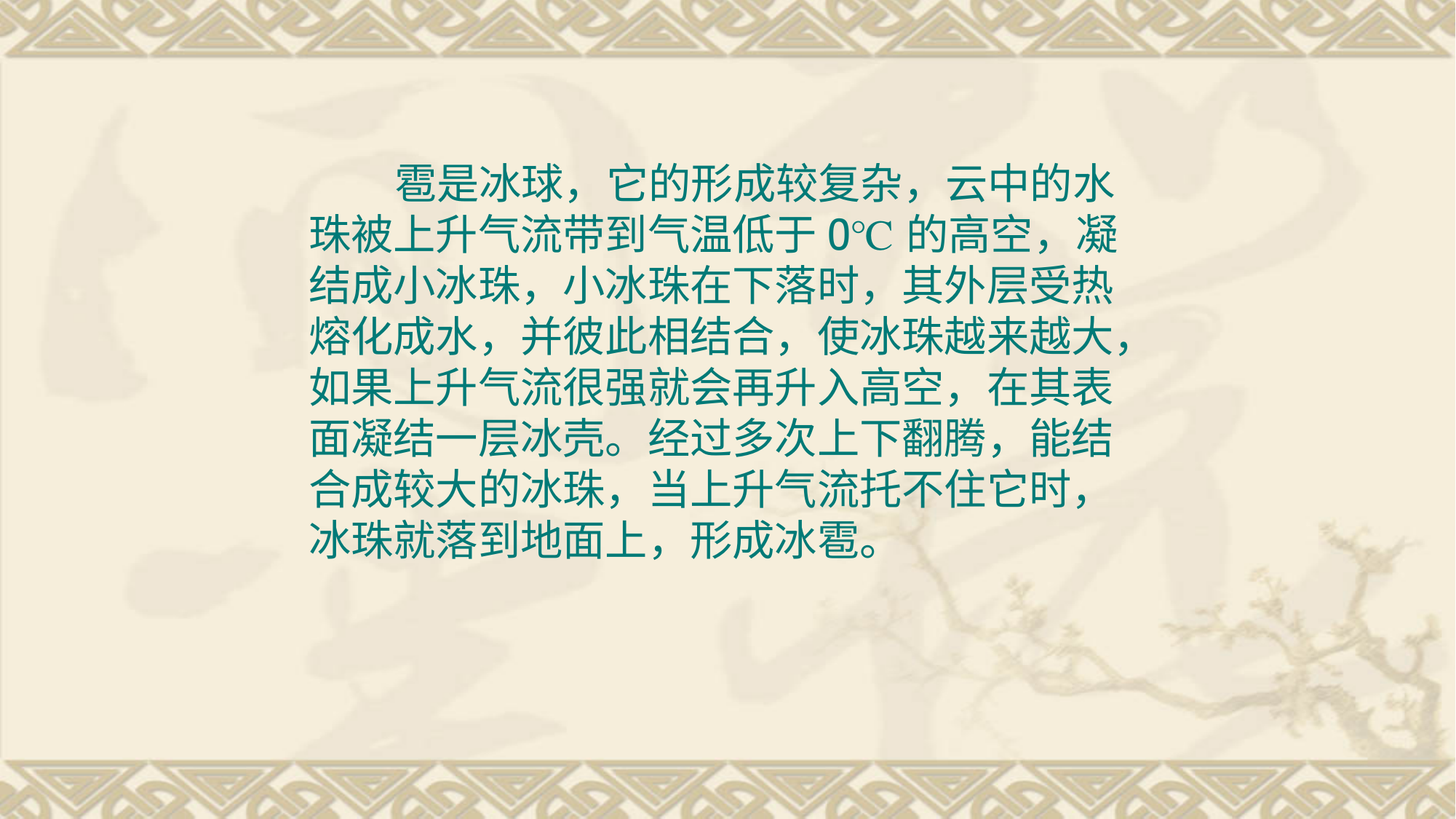

雹是冰球，它的形成较复杂，云中的水珠被上升气流带到气温低于0℃的高空，凝结成小冰珠，小冰珠在下落时，其外层受热熔化成水，并彼此相结合，使冰珠越来越大，如果上升气流很强就会再升入高空，在其表面凝结一层冰壳。经过多次上下翻腾，能结合成较大的冰珠，当上升气流托不住它时，冰珠就落到地面上，形成冰雹。